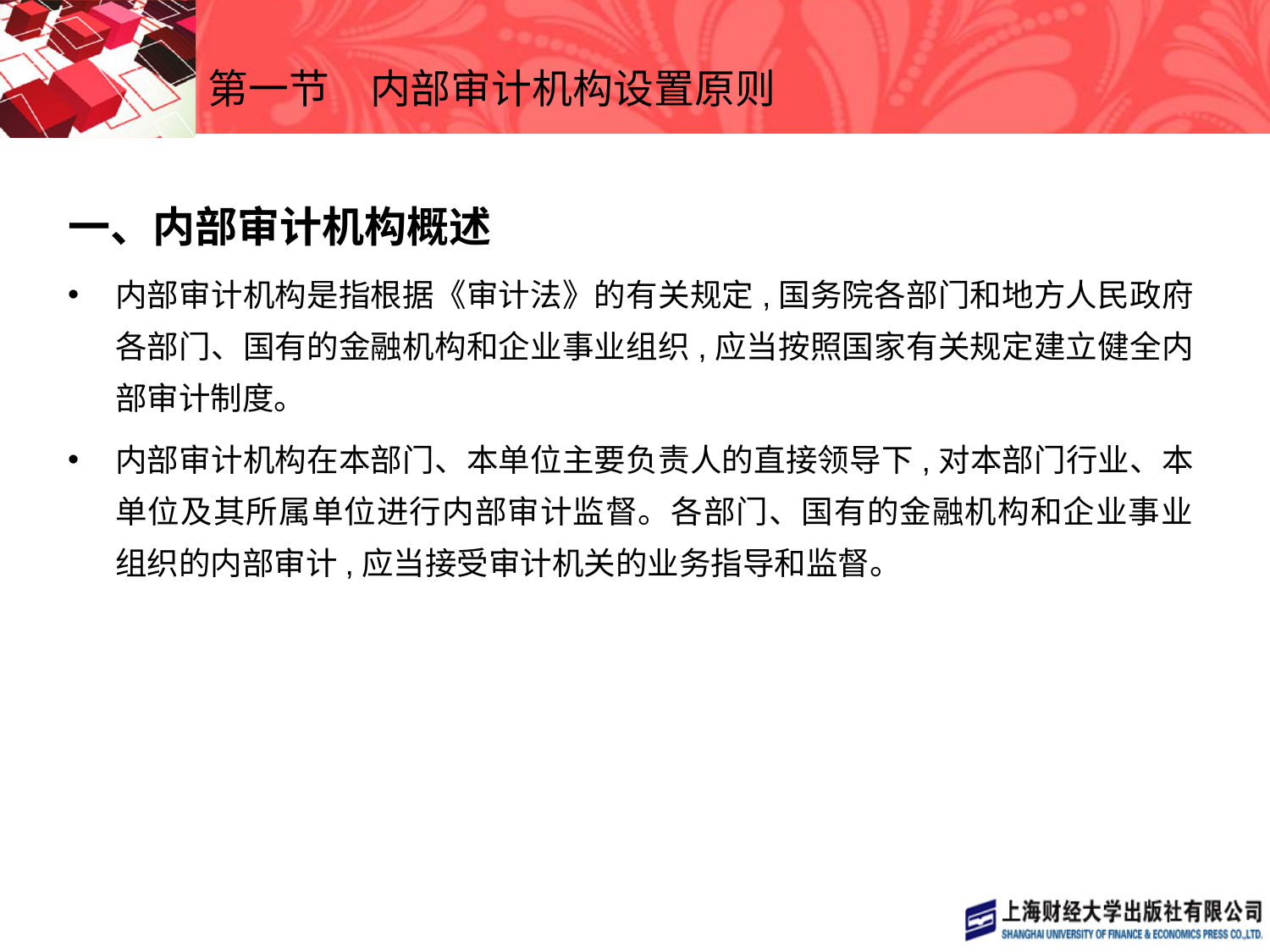

# 第一节　内部审计机构设置原则
一、内部审计机构概述
内部审计机构是指根据《审计法》的有关规定,国务院各部门和地方人民政府各部门、国有的金融机构和企业事业组织,应当按照国家有关规定建立健全内部审计制度。
内部审计机构在本部门、本单位主要负责人的直接领导下,对本部门行业、本单位及其所属单位进行内部审计监督。各部门、国有的金融机构和企业事业组织的内部审计,应当接受审计机关的业务指导和监督。